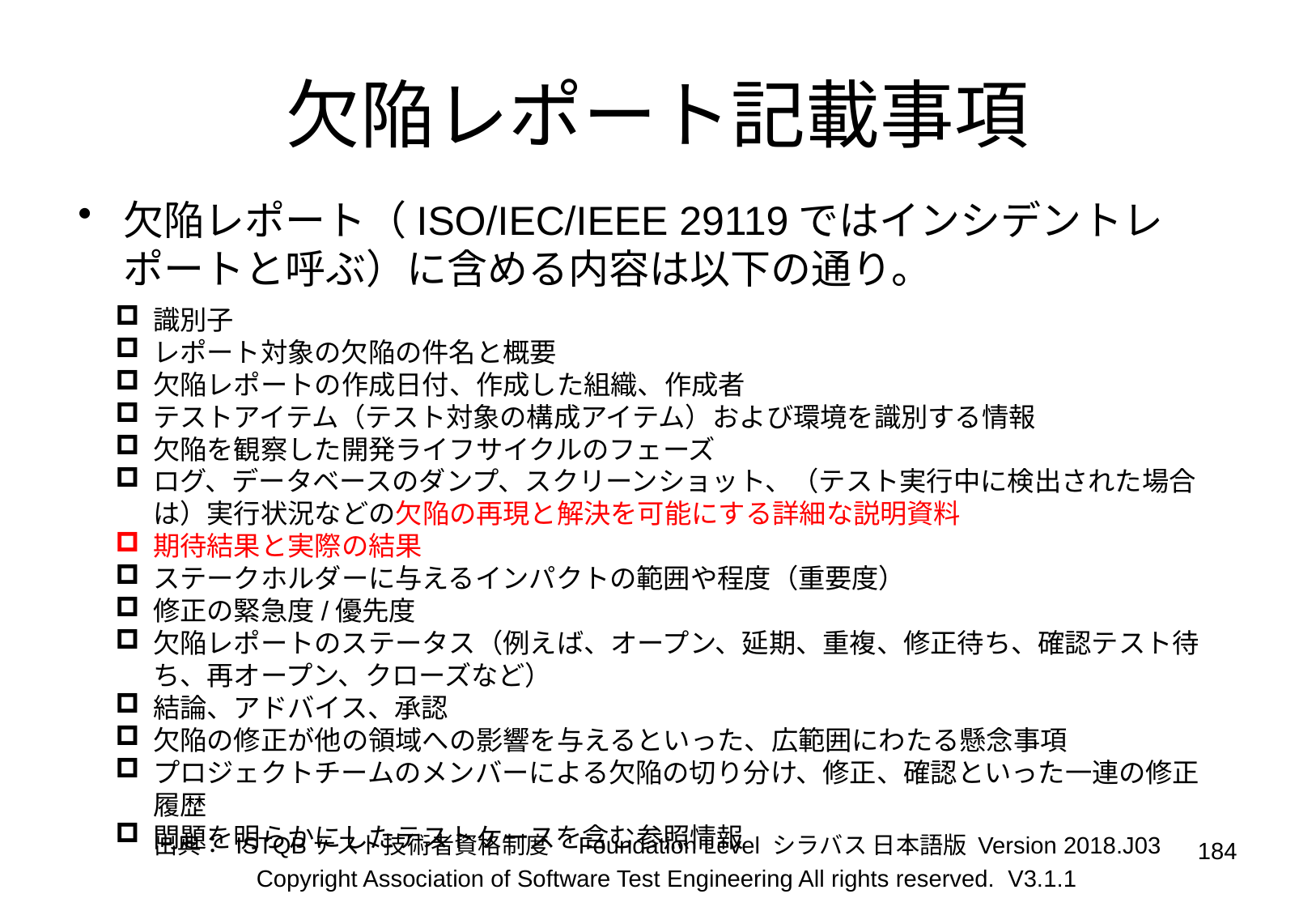

# 欠陥レポート記載事項
欠陥レポート（ISO/IEC/IEEE 29119ではインシデントレポートと呼ぶ）に含める内容は以下の通り。

識別子
レポート対象の欠陥の件名と概要
欠陥レポートの作成日付、作成した組織、作成者
テストアイテム（テスト対象の構成アイテム）および環境を識別する情報
欠陥を観察した開発ライフサイクルのフェーズ
ログ、データベースのダンプ、スクリーンショット、（テスト実行中に検出された場合は）実行状況などの欠陥の再現と解決を可能にする詳細な説明資料
期待結果と実際の結果
ステークホルダーに与えるインパクトの範囲や程度（重要度）
修正の緊急度/優先度
欠陥レポートのステータス（例えば、オープン、延期、重複、修正待ち、確認テスト待ち、再オープン、クローズなど）
結論、アドバイス、承認
欠陥の修正が他の領域への影響を与えるといった、広範囲にわたる懸念事項
プロジェクトチームのメンバーによる欠陥の切り分け、修正、確認といった一連の修正履歴
問題を明らかにしたテストケースを含む参照情報
出典： ISTQBテスト技術者資格制度　Foundation Level シラバス 日本語版 Version 2018.J03
184
Copyright Association of Software Test Engineering All rights reserved.  V3.1.1